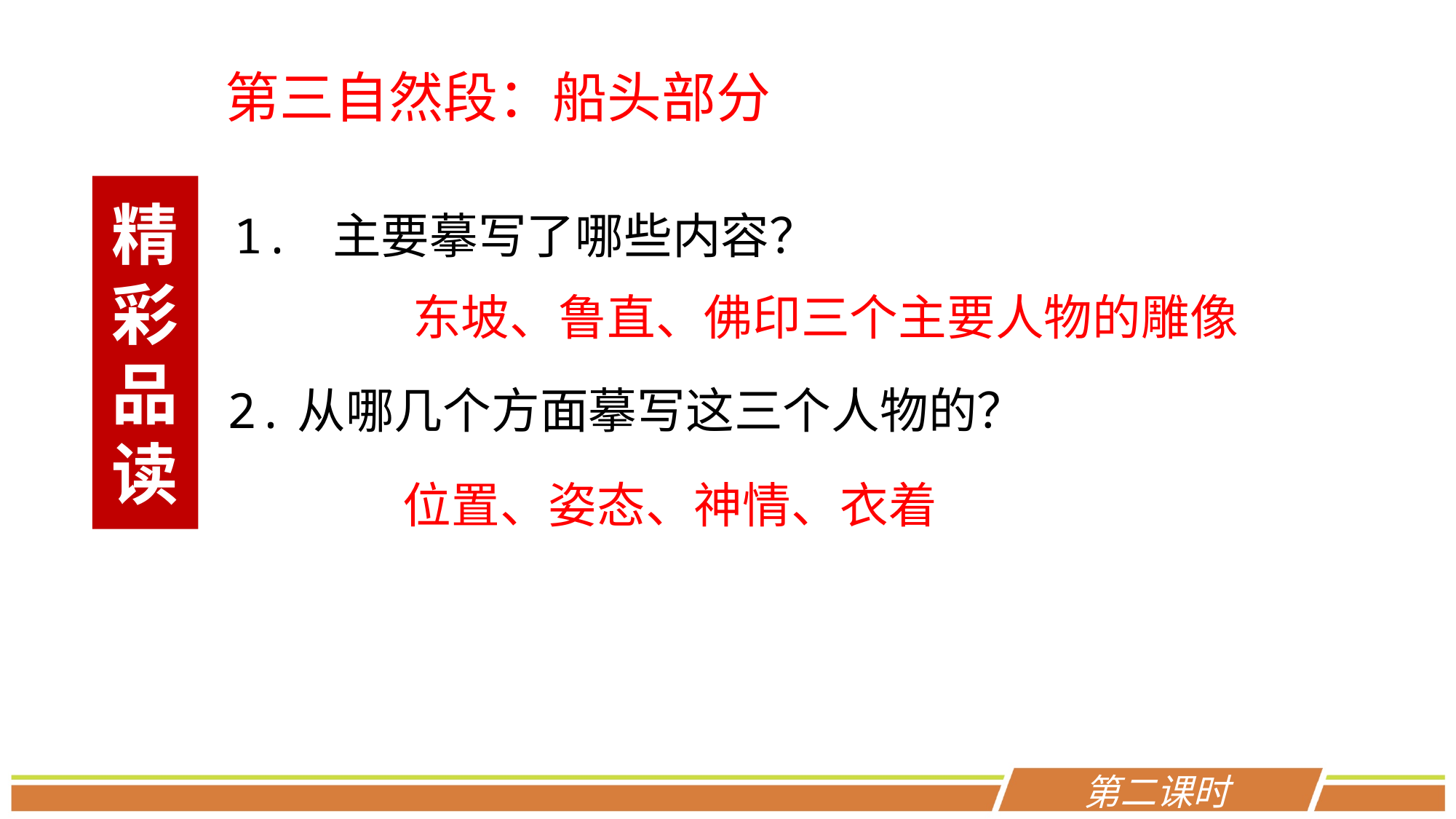

第三自然段：船头部分

精彩品读
 1. 主要摹写了哪些内容？

2.从哪几个方面摹写这三个人物的？
东坡、鲁直、佛印三个主要人物的雕像
位置、姿态、神情、衣着
第二课时